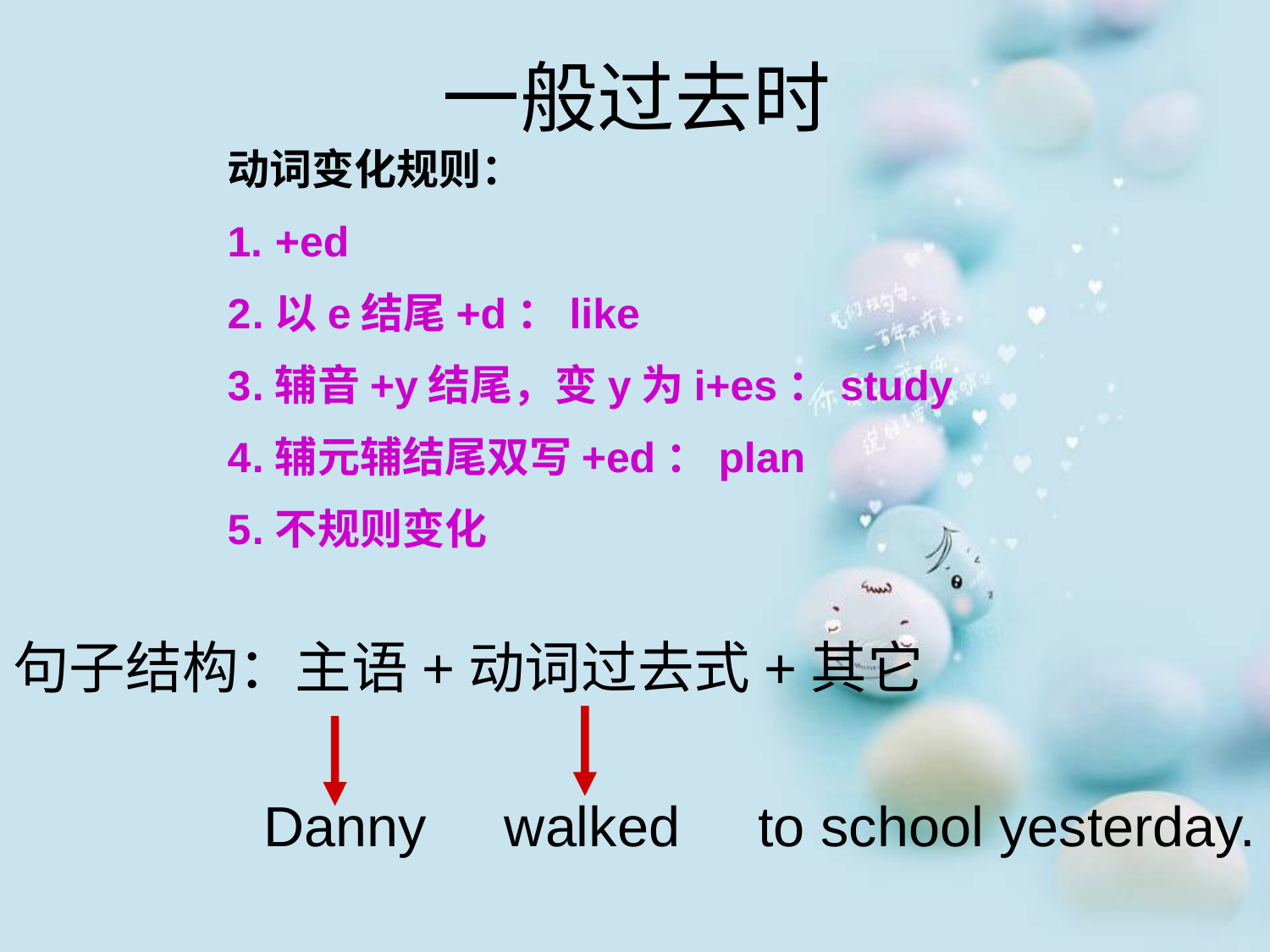

一般过去时
动词变化规则：
+ed
以e结尾+d：like
辅音+y结尾，变y为i+es：study
辅元辅结尾双写+ed：plan
不规则变化

句子结构：主语+动词过去式+其它

                Danny     walked     to school yesterday.